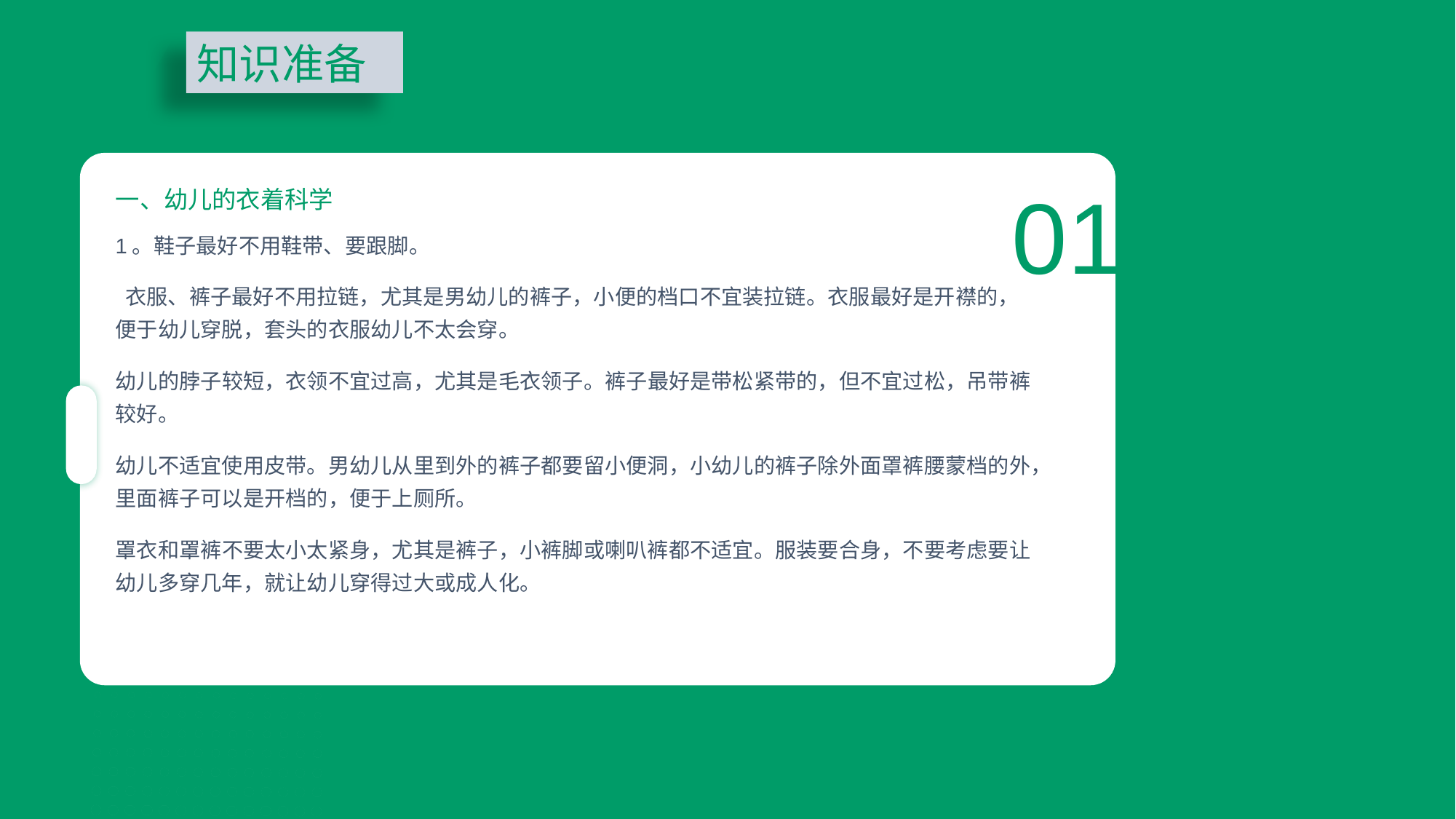

知识准备

01
一、幼儿的衣着科学

1。鞋子最好不用鞋带、要跟脚。
 衣服、裤子最好不用拉链，尤其是男幼儿的裤子，小便的档口不宜装拉链。衣服最好是开襟的，便于幼儿穿脱，套头的衣服幼儿不太会穿。
幼儿的脖子较短，衣领不宜过高，尤其是毛衣领子。裤子最好是带松紧带的，但不宜过松，吊带裤较好。
幼儿不适宜使用皮带。男幼儿从里到外的裤子都要留小便洞，小幼儿的裤子除外面罩裤腰蒙档的外，里面裤子可以是开档的，便于上厕所。
罩衣和罩裤不要太小太紧身，尤其是裤子，小裤脚或喇叭裤都不适宜。服装要合身，不要考虑要让幼儿多穿几年，就让幼儿穿得过大或成人化。